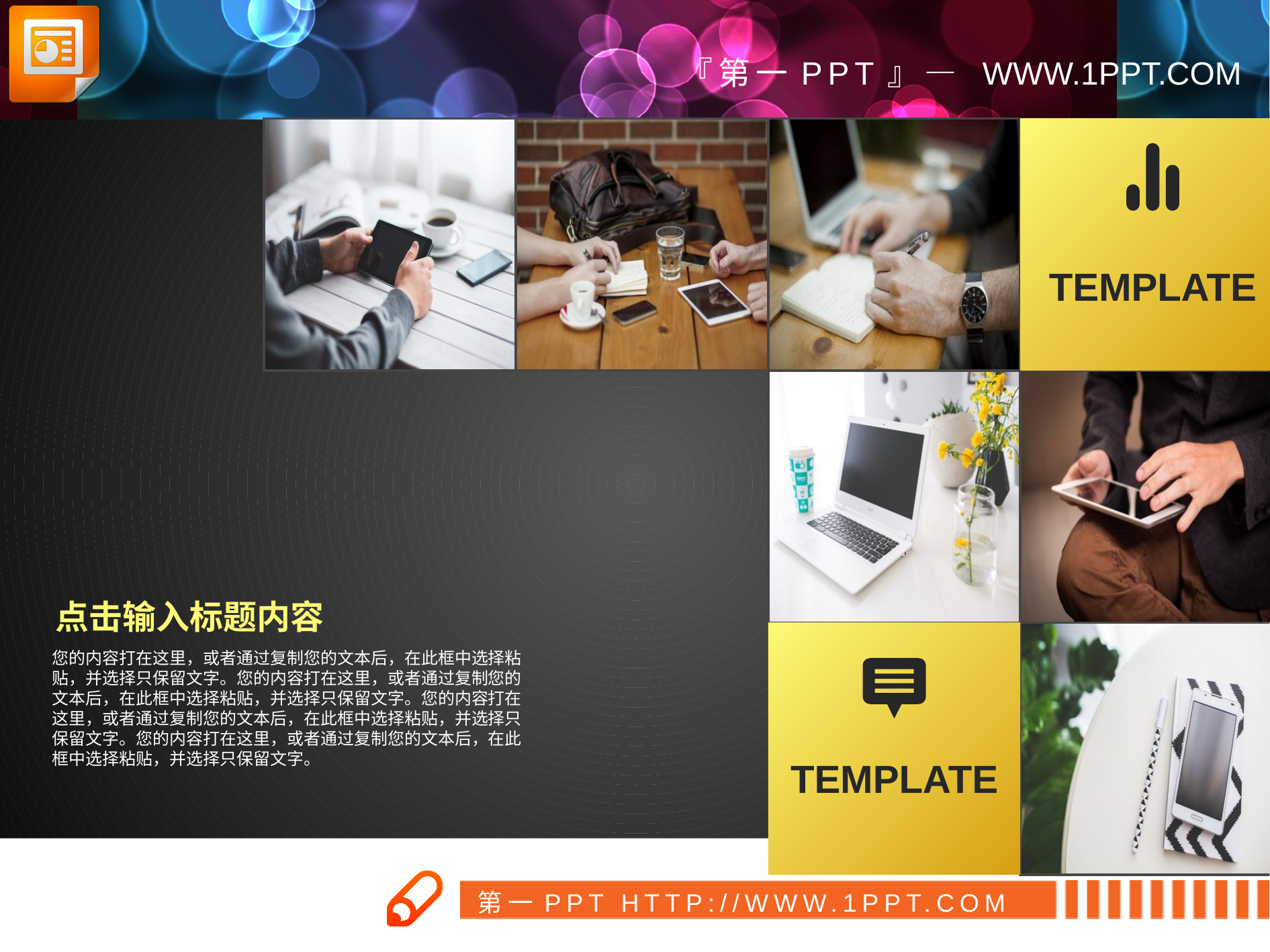

TEMPLATE

点击输入标题内容

您的内容打在这里，或者通过复制您的文本后，在此框中选择粘
贴，并选择只保留文字。您的内容打在这里，或者通过复制您的
文本后，在此框中选择粘贴，并选择只保留文字。您的内容打在
这里，或者通过复制您的文本后，在此框中选择粘贴，并选择只
保留文字。您的内容打在这里，或者通过复制您的文本后，在此
框中选择粘贴，并选择只保留文字。

TEMPLATE